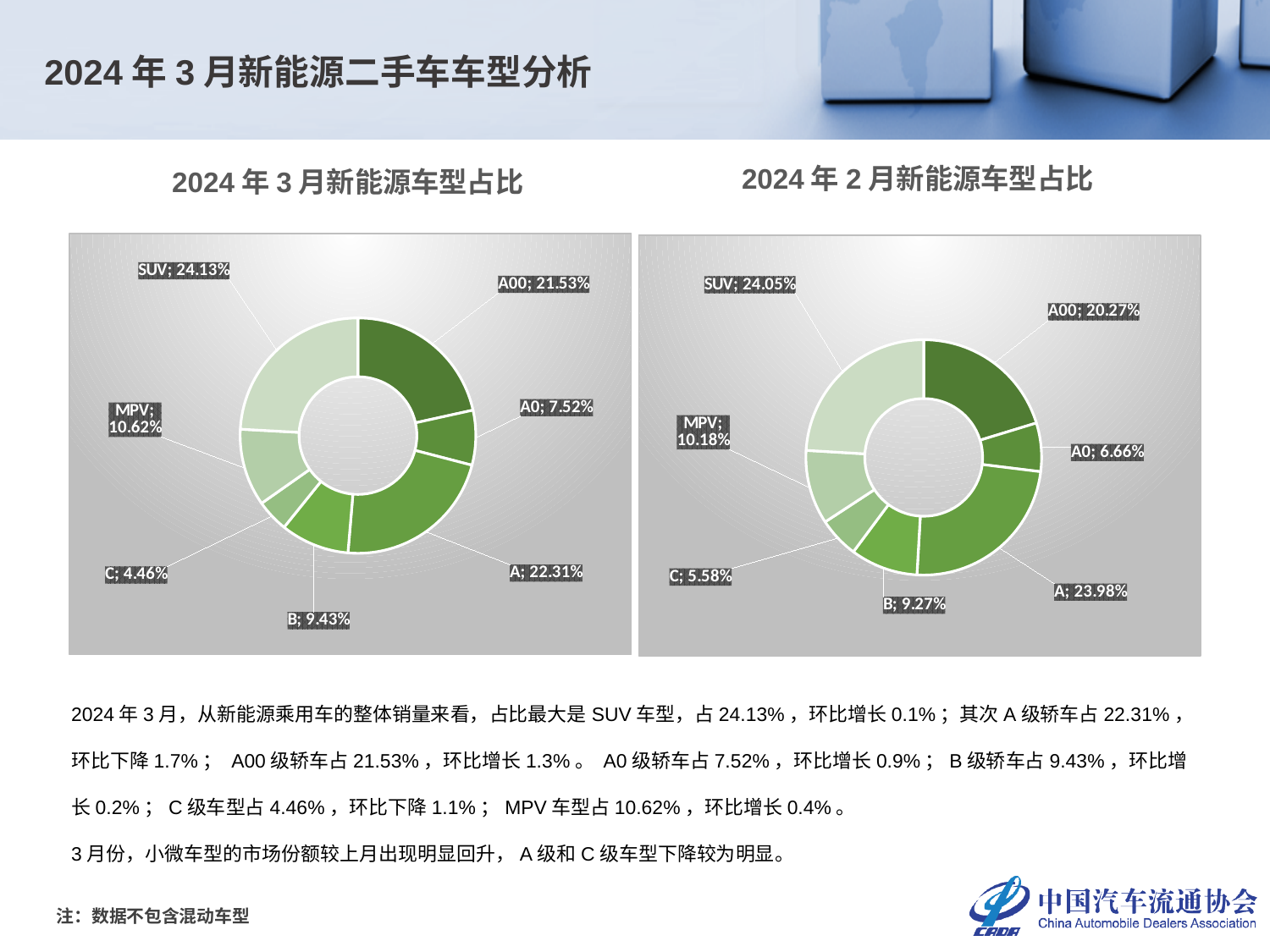

2024年3月新能源二手车车型分析
2024年2月新能源车型占比
2024年3月新能源车型占比

### Chart

| Category |  |
|---|---|
| A00 | 0.21527907701902088 |
| A0 | 0.07521047708138447 |
| A | 0.223074524477705 |
| B | 0.09429373246024322 |
| C | 0.044589959463673216 |
| MPV | 0.10620517617711257 |
| SUV | 0.24134705332086062 |

### Chart

| Category |  |
|---|---|
| A00 | 0.20272982737856282 |
| A0 | 0.06663990365315134 |
| A | 0.23979660109728354 |
| B | 0.09273384183059012 |
| C | 0.055800883179446 |
| MPV | 0.10183326642579954 |
| SUV | 0.2404656764351666 |
2024年3月，从新能源乘用车的整体销量来看，占比最大是SUV车型，占24.13%，环比增长0.1%；其次A级轿车占22.31%，环比下降1.7%； A00级轿车占21.53%，环比增长1.3%。 A0级轿车占7.52%，环比增长0.9%；B级轿车占9.43%，环比增长0.2%；C级车型占4.46%，环比下降1.1%；MPV车型占10.62%，环比增长0.4%。
3月份，小微车型的市场份额较上月出现明显回升，A级和C级车型下降较为明显。
注：数据不包含混动车型